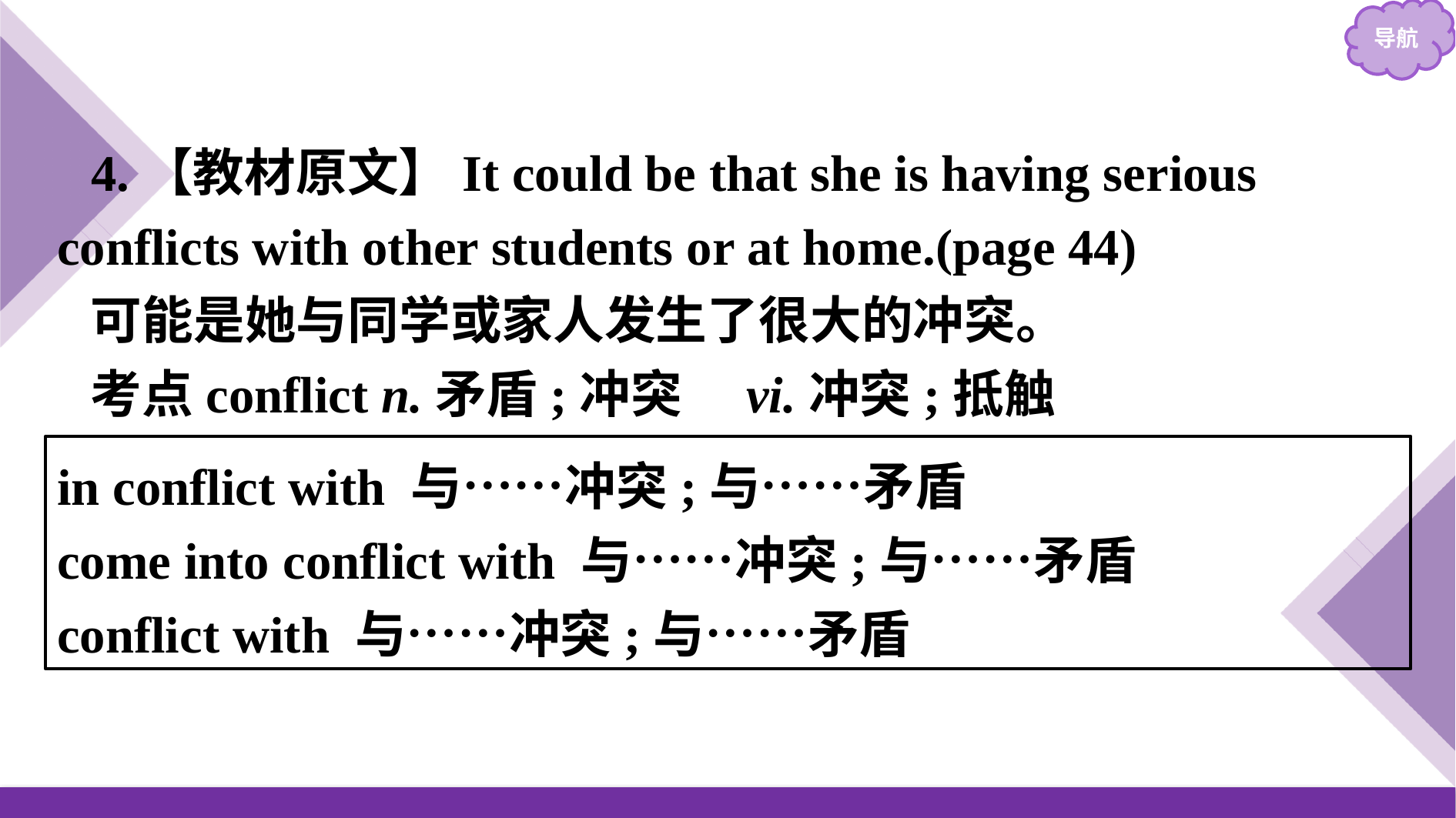

4.【教材原文】It could be that she is having serious conflicts with other students or at home.(page 44)
可能是她与同学或家人发生了很大的冲突。
考点conflict n.矛盾;冲突　vi.冲突;抵触
in conflict with 与……冲突;与……矛盾
come into conflict with 与……冲突;与……矛盾
conflict with 与……冲突;与……矛盾